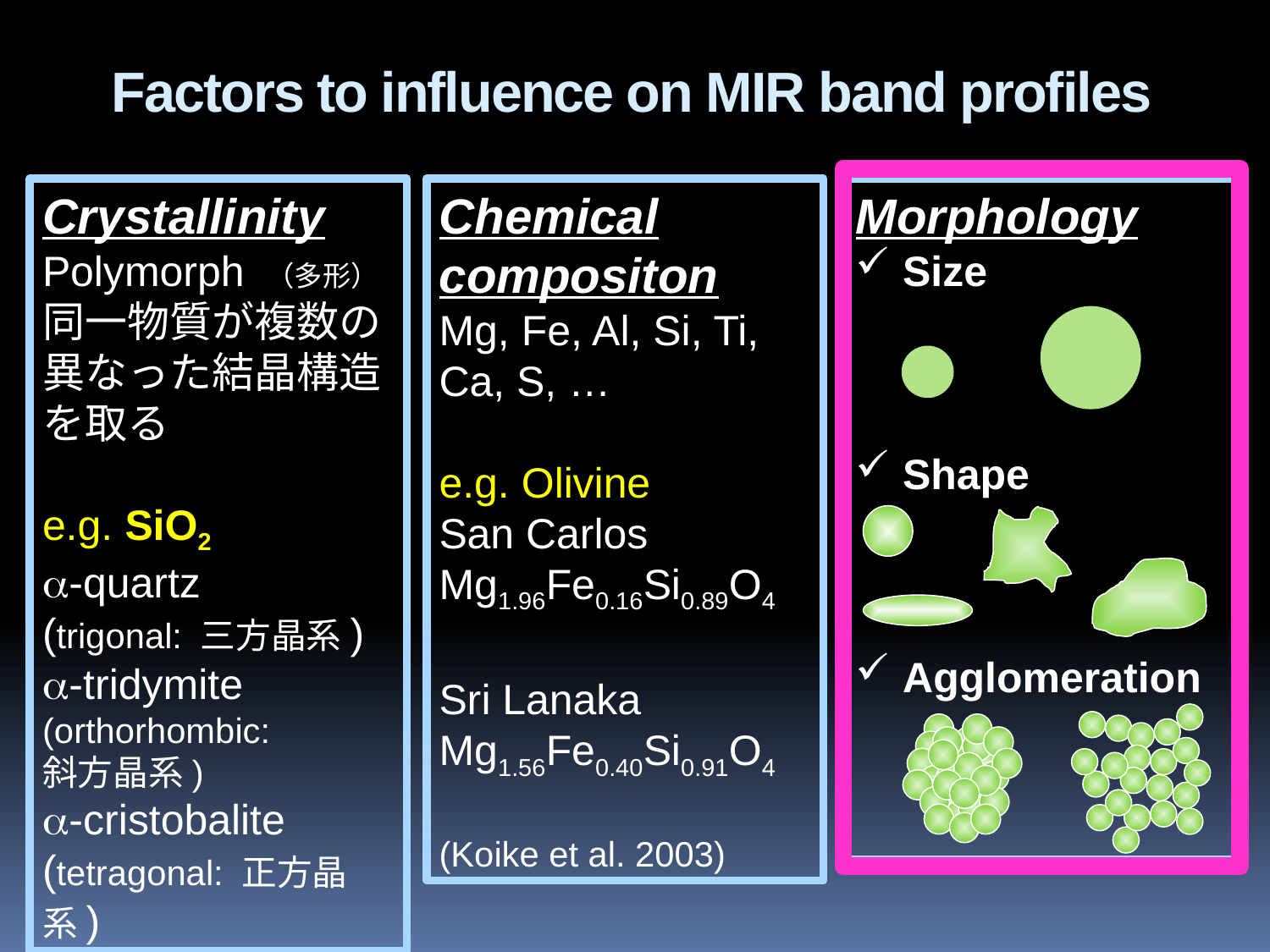

# Factors to influence on MIR band profiles

Crystallinity
Polymorph （多形）
同一物質が複数の異なった結晶構造を取る

e.g. SiO2
α-quartz
(trigonal: 三方晶系)
α-tridymite
(orthorhombic:
斜方晶系)
α-cristobalite
(tetragonal: 正方晶系)
Chemical compositon
Mg, Fe, Al, Si, Ti, Ca, S, …

e.g. Olivine
San Carlos
Mg1.96Fe0.16Si0.89O4

Sri Lanaka
Mg1.56Fe0.40Si0.91O4

(Koike et al. 2003)
Morphology
 Size

 Shape

 Agglomeration